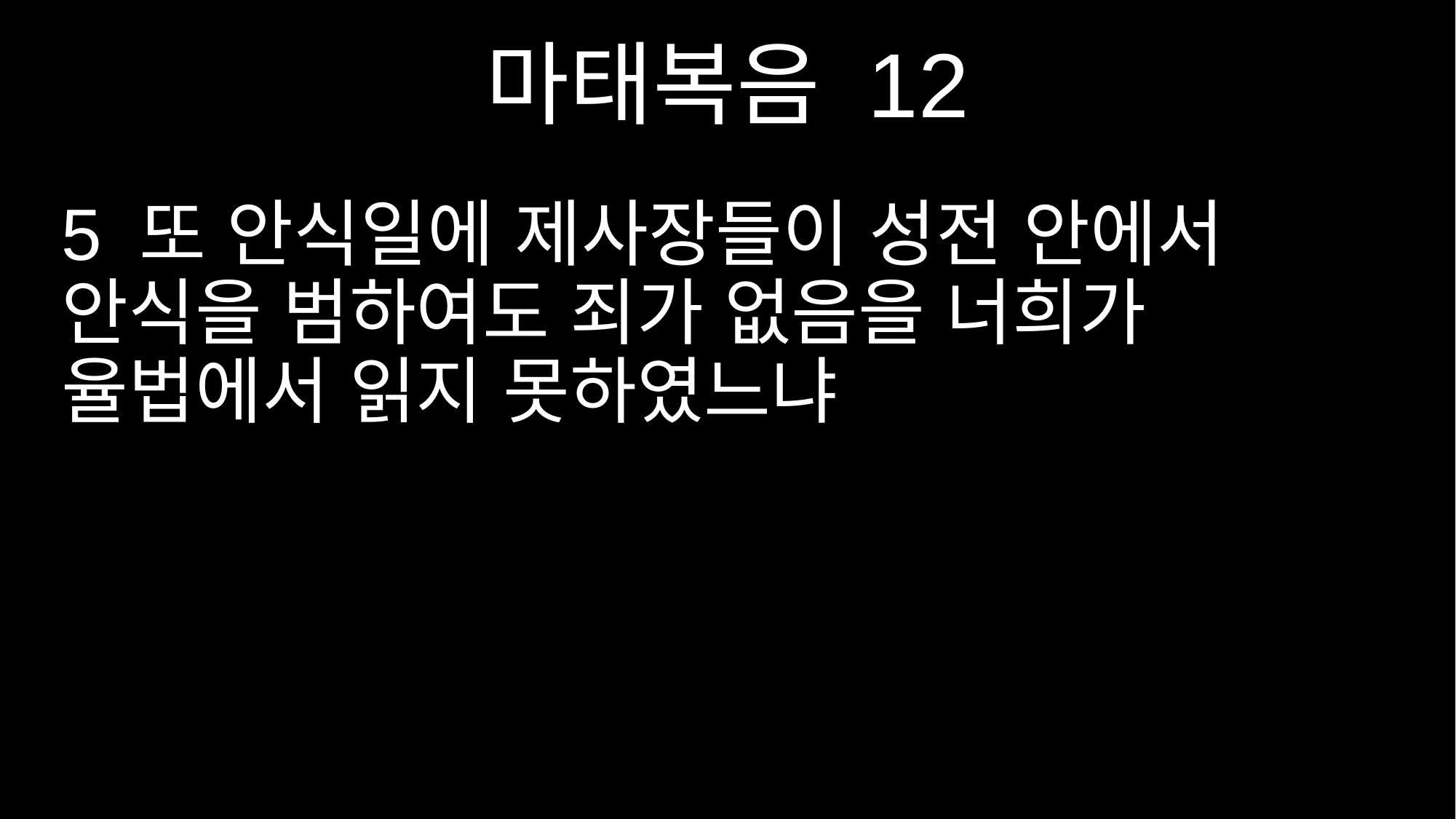

마태복음 12
5 또 안식일에 제사장들이 성전 안에서 안식을 범하여도 죄가 없음을 너희가 율법에서 읽지 못하였느냐